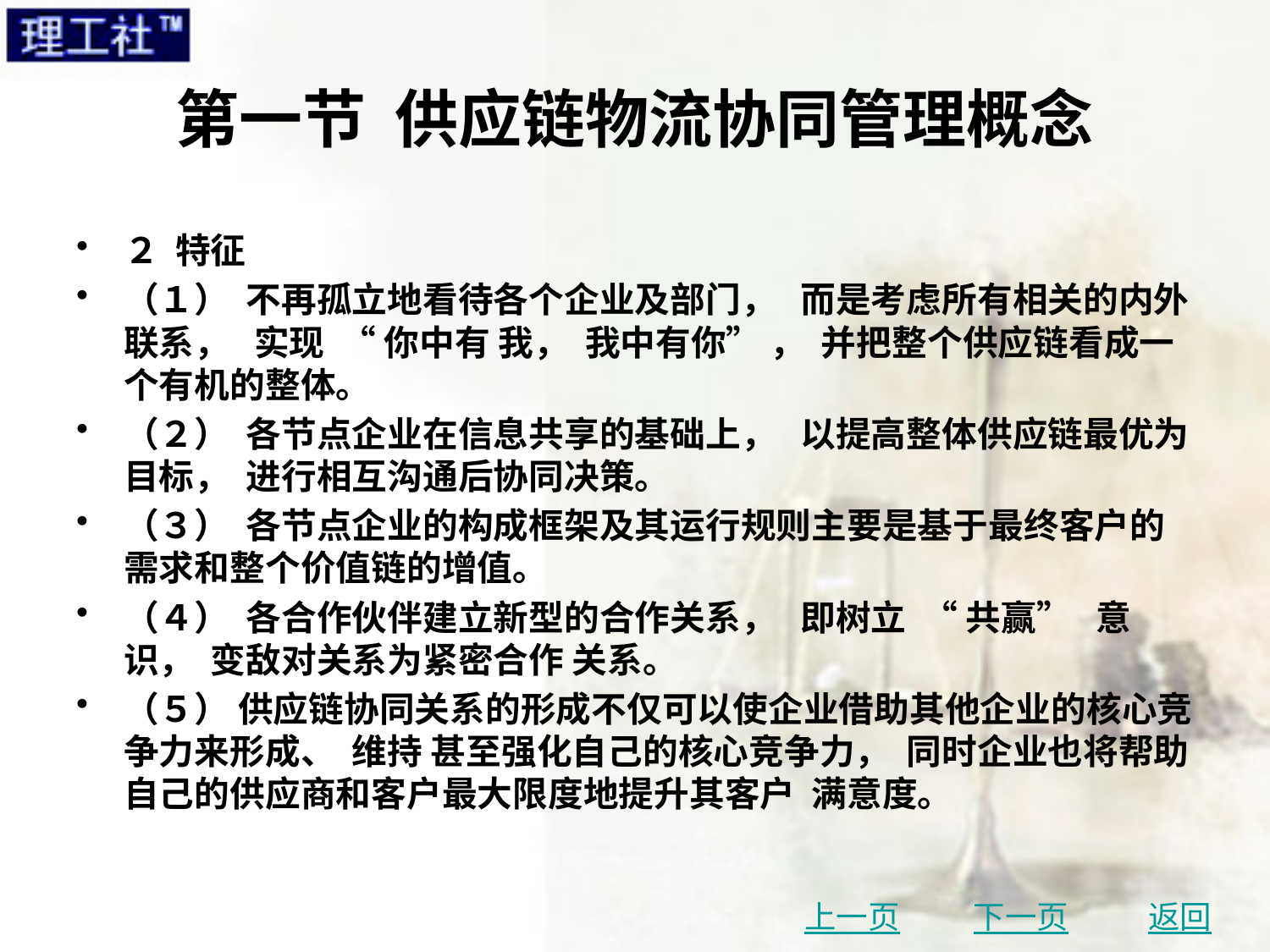

# 第一节  供应链物流协同管理概念
２  特征
（１）  不再孤立地看待各个企业及部门，   而是考虑所有相关的内外联系，   实现  “ 你中有 我，  我中有你” ，  并把整个供应链看成一个有机的整体。
（２）  各节点企业在信息共享的基础上，   以提高整体供应链最优为目标，  进行相互沟通后协同决策。
（３）  各节点企业的构成框架及其运行规则主要是基于最终客户的需求和整个价值链的增值。
（４）  各合作伙伴建立新型的合作关系，   即树立  “ 共赢”   意识，  变敌对关系为紧密合作 关系。
（５） 供应链协同关系的形成不仅可以使企业借助其他企业的核心竞争力来形成、  维持 甚至强化自己的核心竞争力，  同时企业也将帮助自己的供应商和客户最大限度地提升其客户  满意度。

上一页
下一页
返回